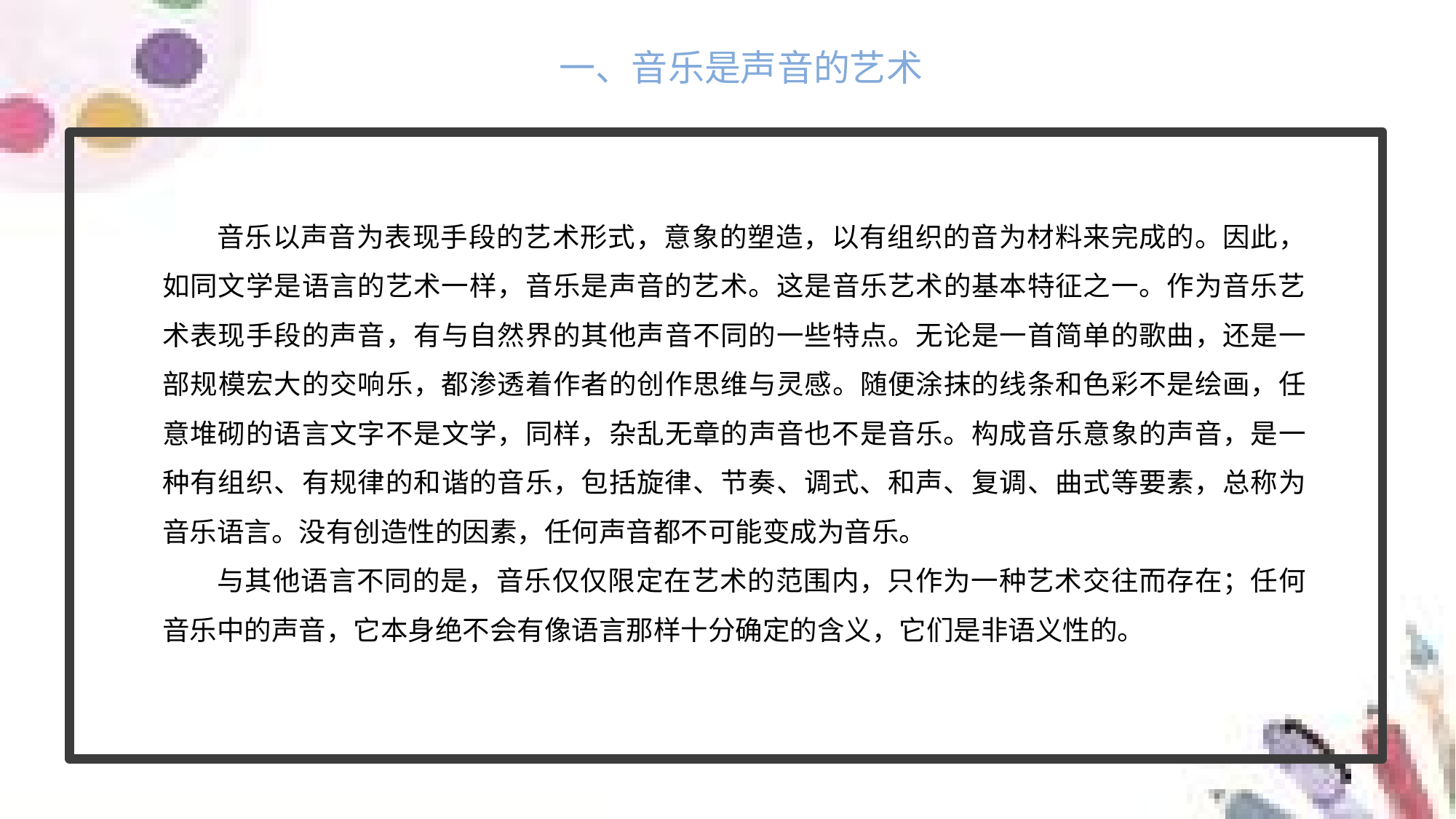

一、音乐是声音的艺术

音乐以声音为表现手段的艺术形式，意象的塑造，以有组织的音为材料来完成的。因此，如同文学是语言的艺术一样，音乐是声音的艺术。这是音乐艺术的基本特征之一。作为音乐艺术表现手段的声音，有与自然界的其他声音不同的一些特点。无论是一首简单的歌曲，还是一部规模宏大的交响乐，都渗透着作者的创作思维与灵感。随便涂抹的线条和色彩不是绘画，任意堆砌的语言文字不是文学，同样，杂乱无章的声音也不是音乐。构成音乐意象的声音，是一种有组织、有规律的和谐的音乐，包括旋律、节奏、调式、和声、复调、曲式等要素，总称为音乐语言。没有创造性的因素，任何声音都不可能变成为音乐。
与其他语言不同的是，音乐仅仅限定在艺术的范围内，只作为一种艺术交往而存在；任何音乐中的声音，它本身绝不会有像语言那样十分确定的含义，它们是非语义性的。
9